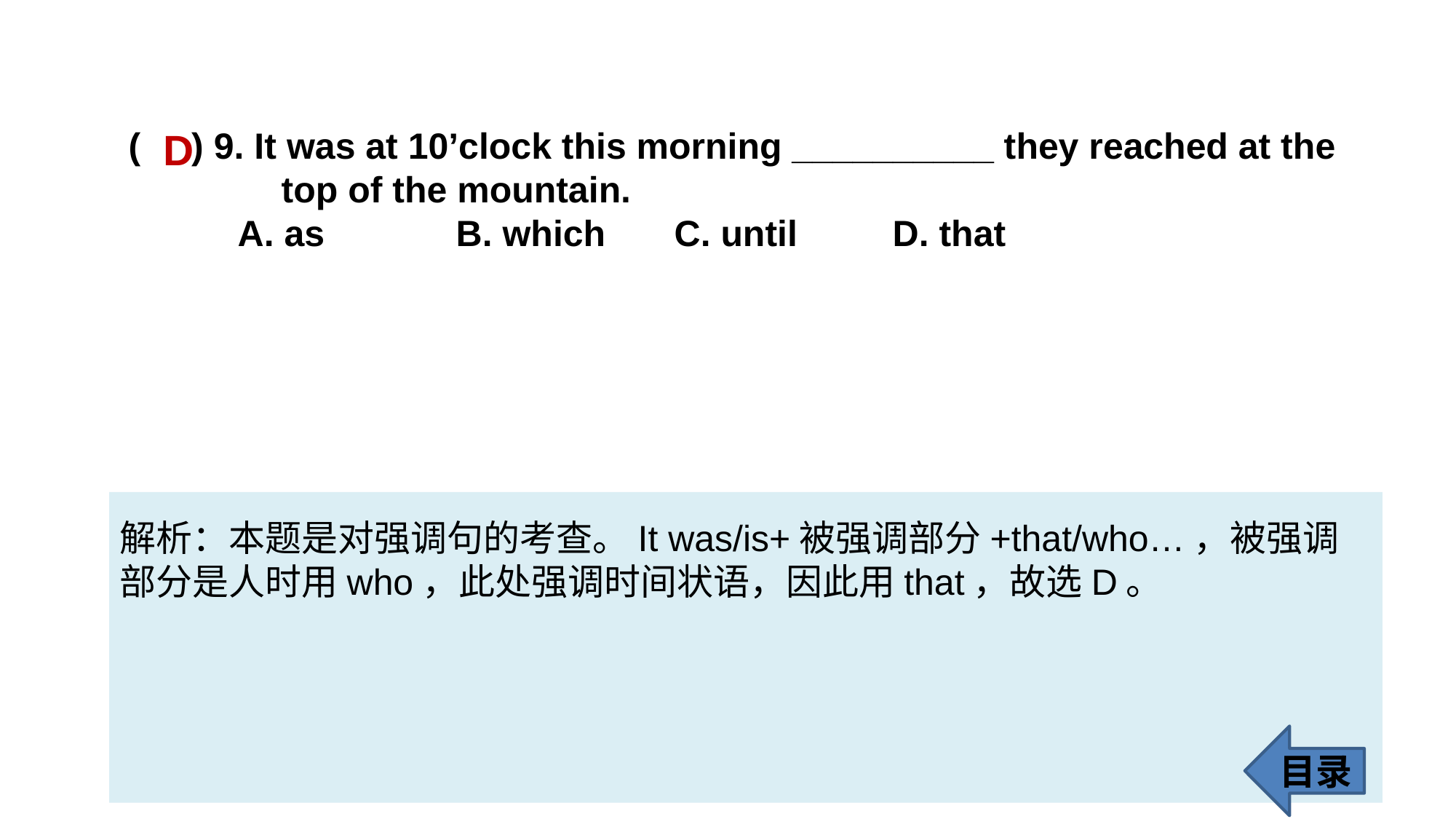

(     ) 9. It was at 10’clock this morning __________ they reached at the
               top of the mountain.
	A. as 		B. which 	C. until 	D. that
D

解析：本题是对强调句的考查。It was/is+被强调部分+that/who…，被强调部分是人时用who，此处强调时间状语，因此用that，故选D。
目录
68